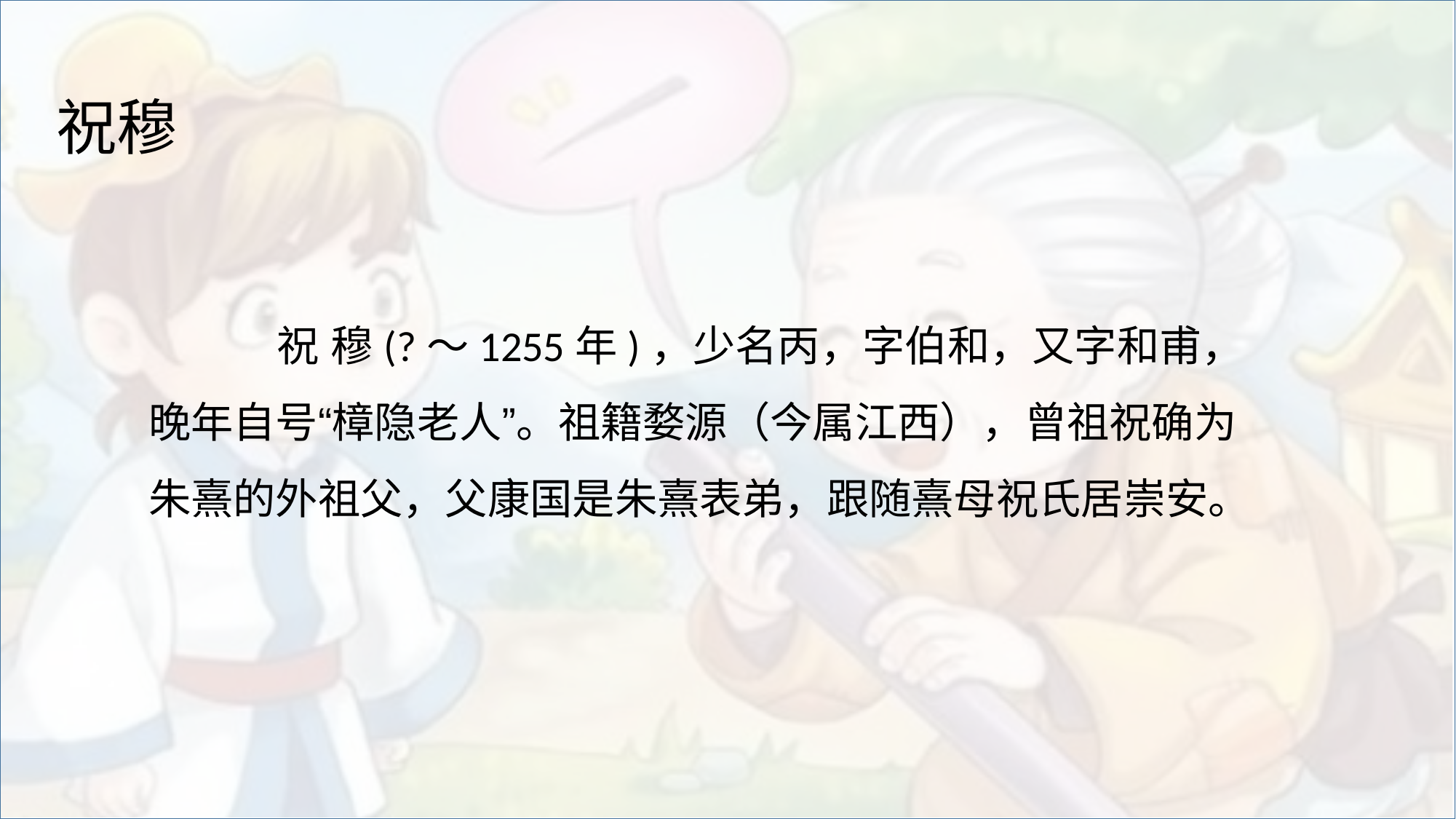

祝穆
          祝 穆(?～1255年)，少名丙，字伯和，又字和甫，晚年自号“樟隐老人”。祖籍婺源（今属江西），曾祖祝确为朱熹的外祖父，父康国是朱熹表弟，跟随熹母祝氏居崇安。